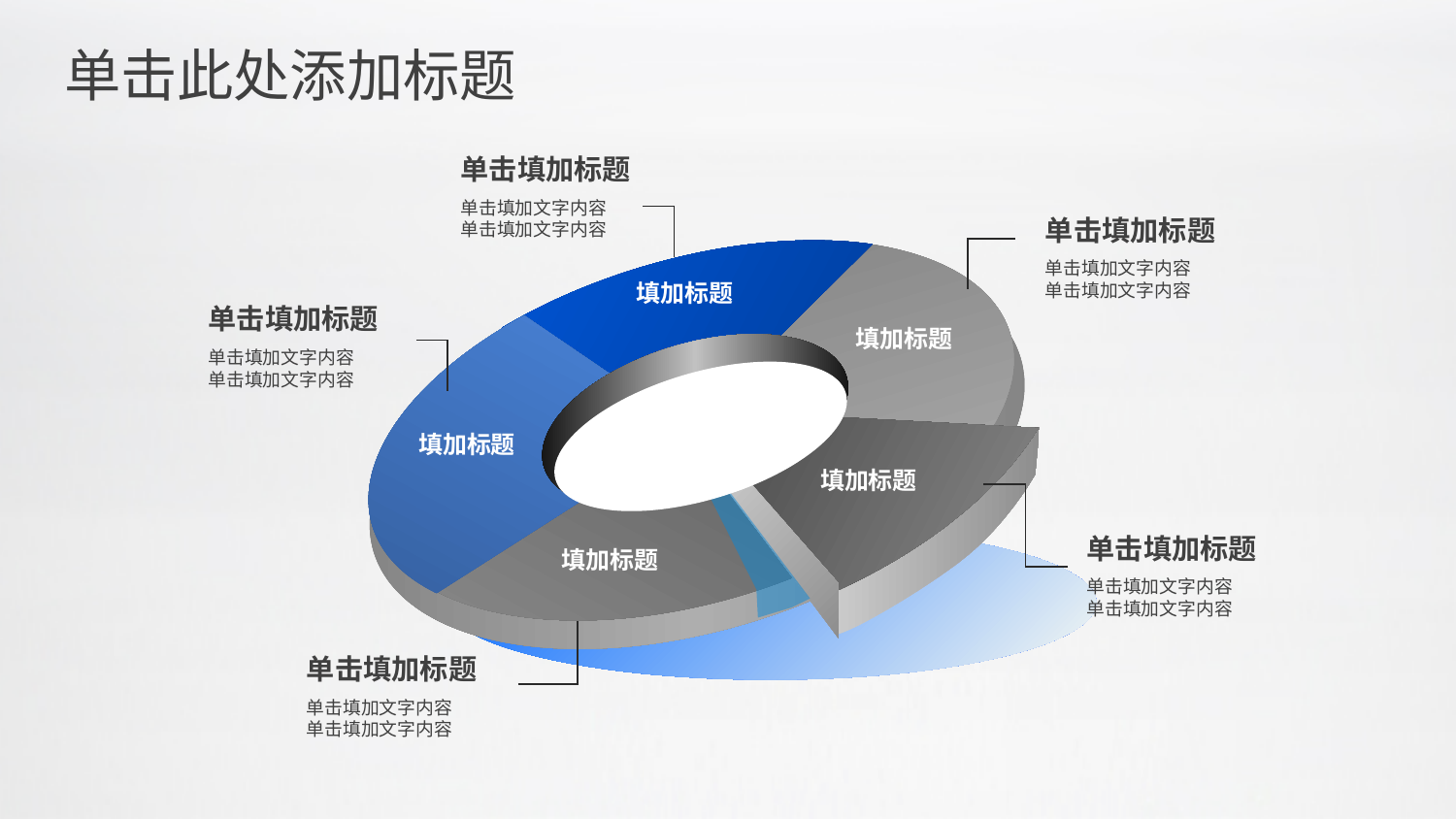

单击此处添加标题
单击填加标题
单击填加文字内容
单击填加文字内容
单击填加标题
单击填加文字内容
单击填加文字内容

填加标题

填加标题

填加标题

填加标题

填加标题
单击填加标题
单击填加文字内容
单击填加文字内容
单击填加标题
单击填加文字内容
单击填加文字内容
单击填加标题
单击填加文字内容
单击填加文字内容